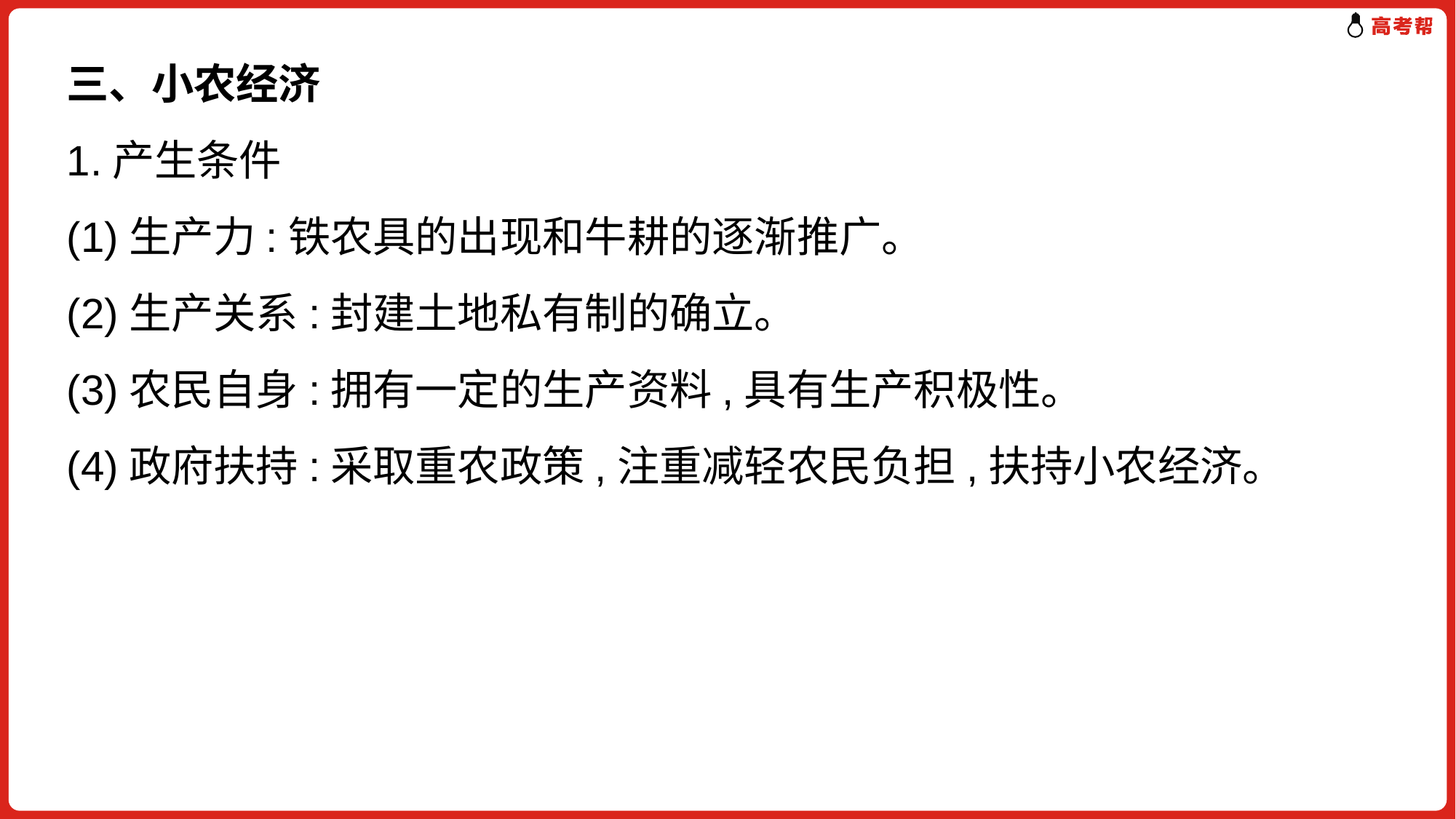

三、小农经济
1.产生条件
(1)生产力:铁农具的出现和牛耕的逐渐推广。
(2)生产关系:封建土地私有制的确立。
(3)农民自身:拥有一定的生产资料,具有生产积极性。
(4)政府扶持:采取重农政策,注重减轻农民负担,扶持小农经济。